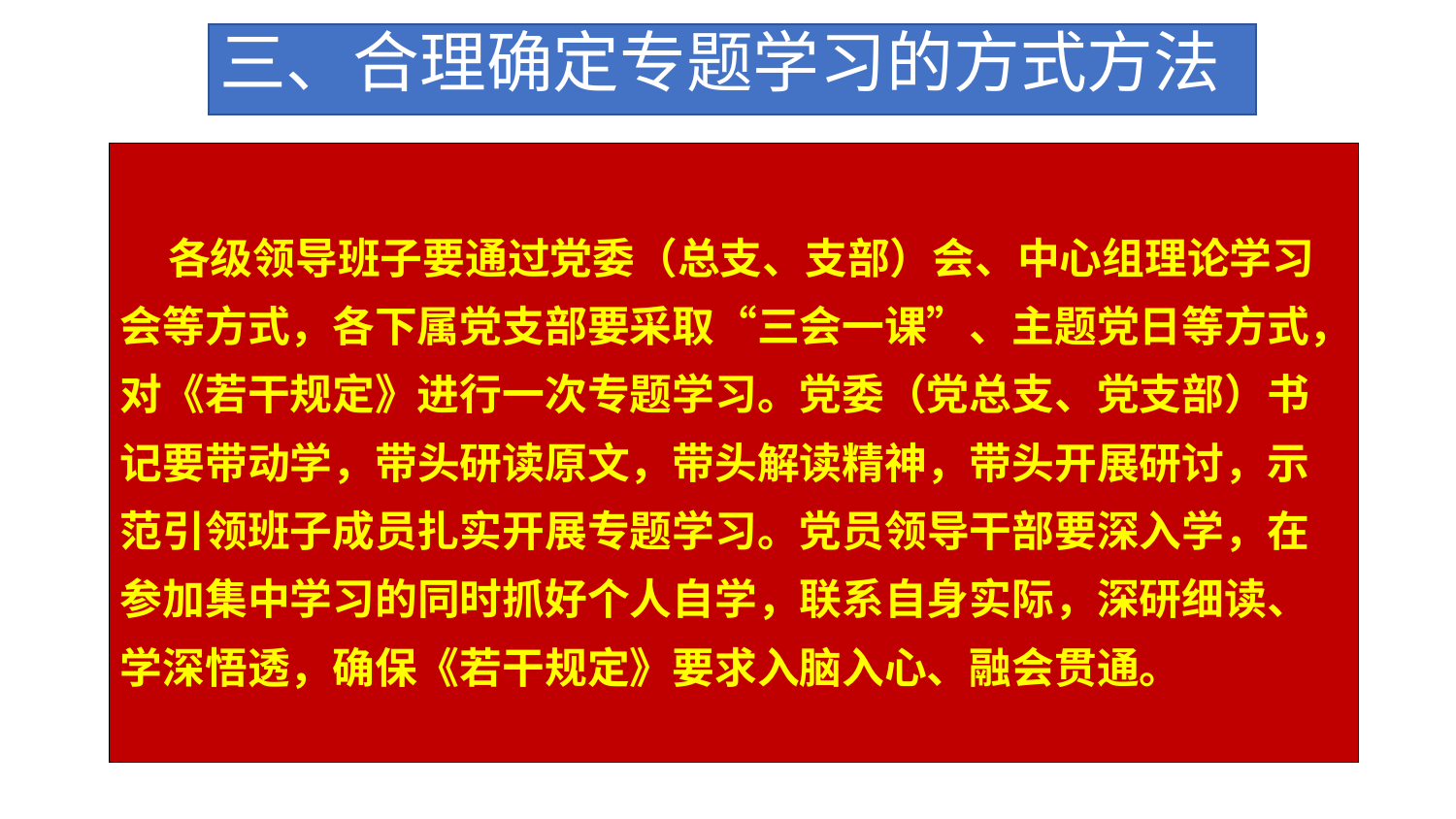

三、合理确定专题学习的方式方法
    各级领导班子要通过党委（总支、支部）会、中心组理论学习会等方式，各下属党支部要采取“三会一课”、主题党日等方式，对《若干规定》进行一次专题学习。党委（党总支、党支部）书记要带动学，带头研读原文，带头解读精神，带头开展研讨，示范引领班子成员扎实开展专题学习。党员领导干部要深入学，在参加集中学习的同时抓好个人自学，联系自身实际，深研细读、学深悟透，确保《若干规定》要求入脑入心、融会贯通。